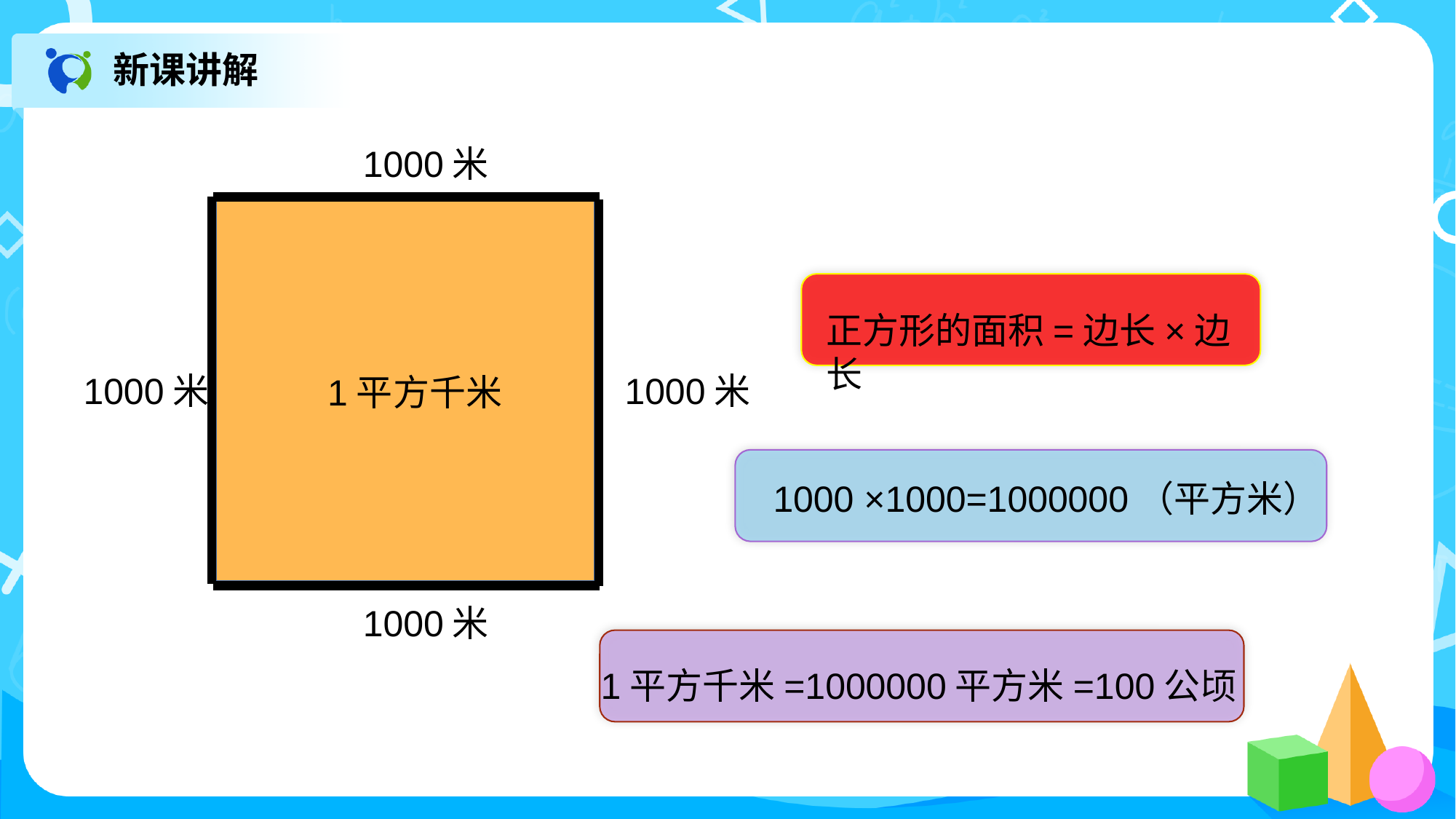

新课讲解
1000米

正方形的面积=边长×边长
1000米
1000米
1平方千米

1000 ×1000=1000000（平方米）
1000米

1平方千米=1000000平方米=100公顷